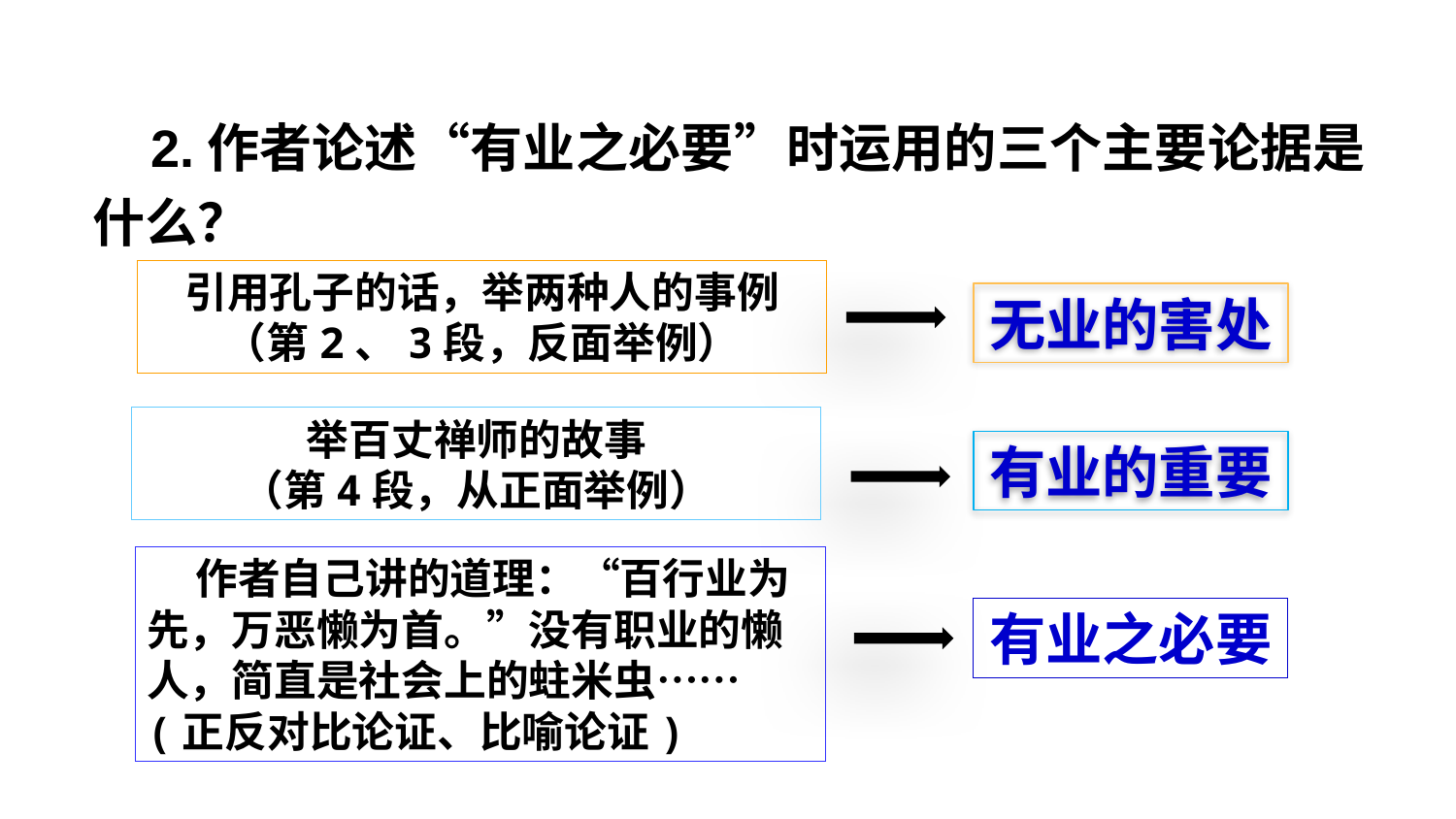

2.作者论述“有业之必要”时运用的三个主要论据是什么？
引用孔子的话，举两种人的事例
（第2、3段，反面举例）
无业的害处

举百丈禅师的故事
（第4段，从正面举例）
有业的重要

    作者自己讲的道理：“百行业为先，万恶懒为首。”没有职业的懒人，简直是社会上的蛀米虫……(正反对比论证、比喻论证)
有业之必要